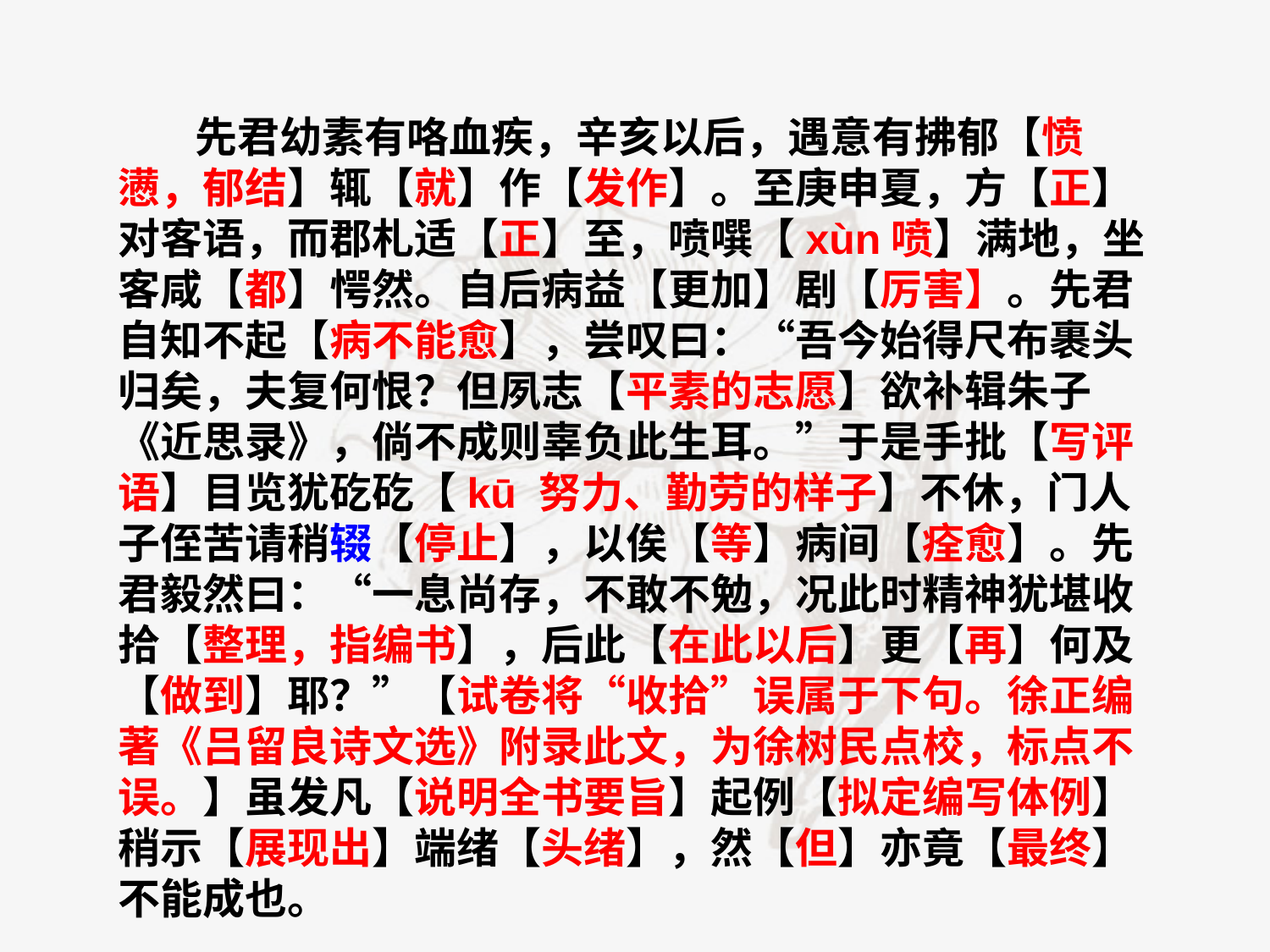

先君幼素有咯血疾，辛亥以后，遇意有拂郁【愤懑，郁结】辄【就】作【发作】。至庚申夏，方【正】对客语，而郡札适【正】至，喷噀【xùn喷】满地，坐客咸【都】愕然。自后病益【更加】剧【厉害】。先君自知不起【病不能愈】，尝叹曰：“吾今始得尺布裹头归矣，夫复何恨？但夙志【平素的志愿】欲补辑朱子《近思录》，倘不成则辜负此生耳。”于是手批【写评语】目览犹矻矻【kū 努力、勤劳的样子】不休，门人子侄苦请稍辍【停止】，以俟【等】病间【痊愈】。先君毅然曰：“一息尚存，不敢不勉，况此时精神犹堪收拾【整理，指编书】，后此【在此以后】更【再】何及【做到】耶？”【试卷将“收拾”误属于下句。徐正编著《吕留良诗文选》附录此文，为徐树民点校，标点不误。】虽发凡【说明全书要旨】起例【拟定编写体例】稍示【展现出】端绪【头绪】，然【但】亦竟【最终】不能成也。